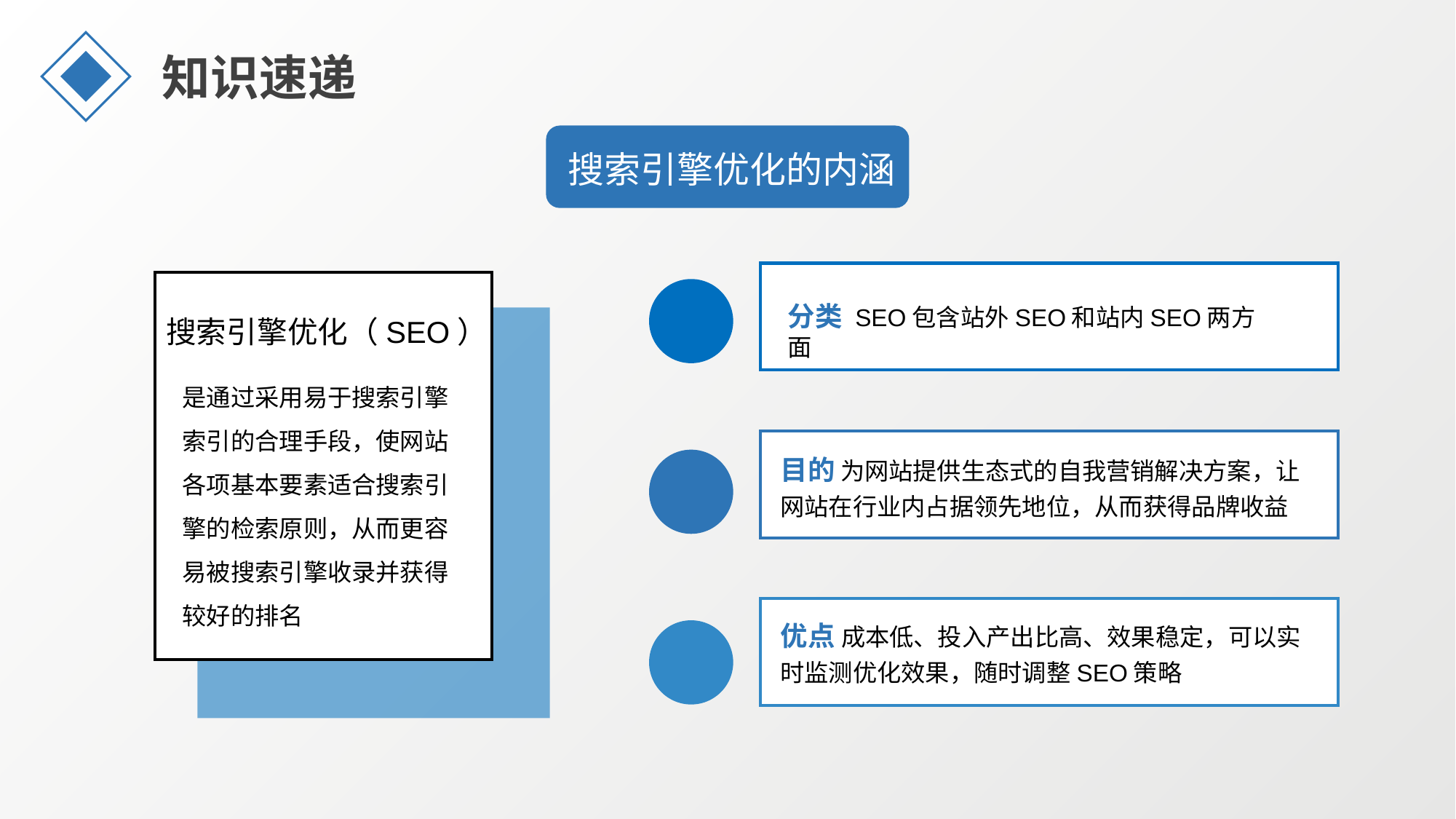

知识速递

搜索引擎优化的内涵

分类 SEO包含站外SEO和站内SEO两方面
搜索引擎优化（SEO）

是通过采用易于搜索引擎索引的合理手段，使网站各项基本要素适合搜索引擎的检索原则，从而更容易被搜索引擎收录并获得较好的排名

目的 为网站提供生态式的自我营销解决方案，让网站在行业内占据领先地位，从而获得品牌收益

优点 成本低、投入产出比高、效果稳定，可以实时监测优化效果，随时调整SEO策略